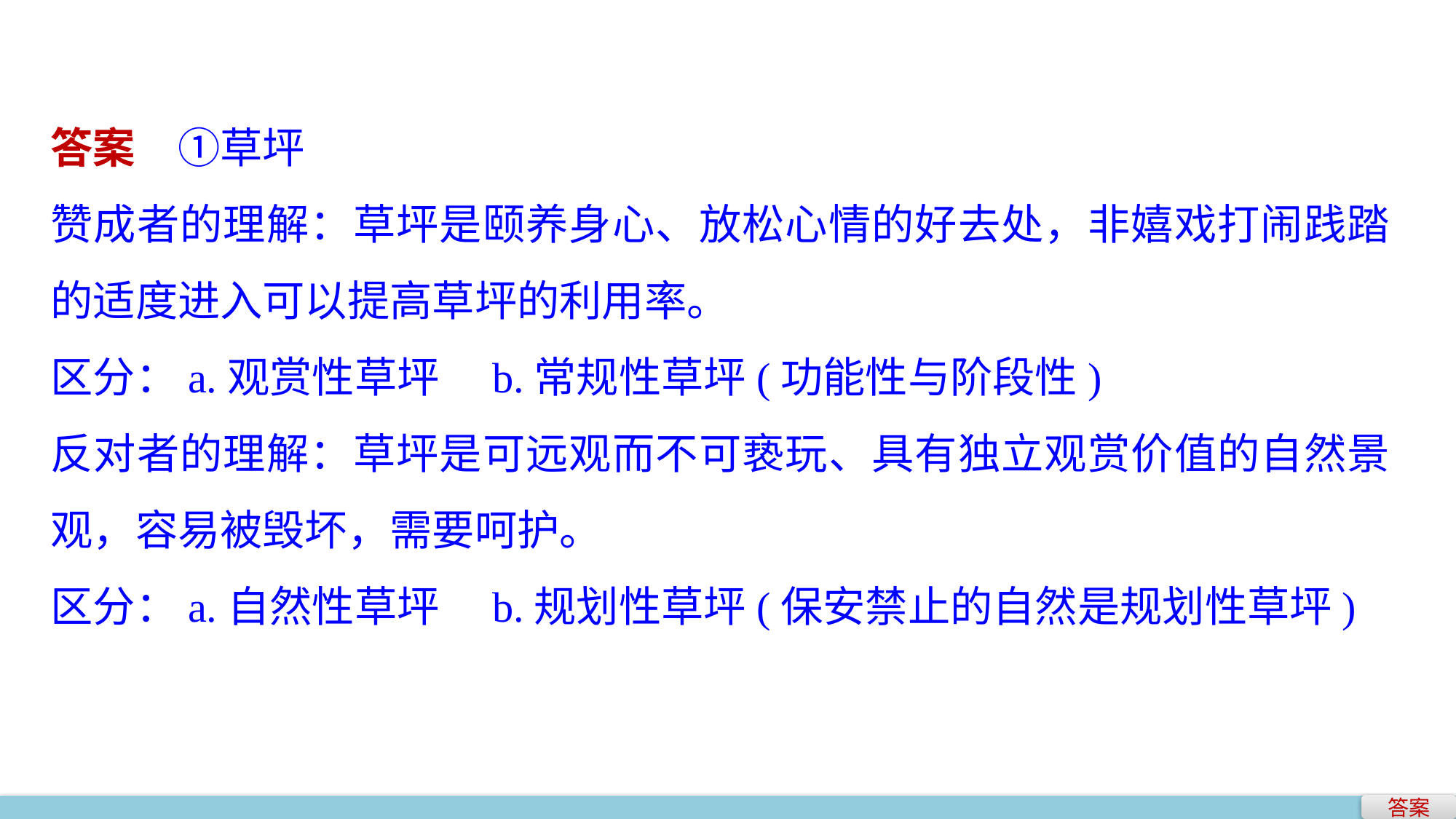

答案　①草坪
赞成者的理解：草坪是颐养身心、放松心情的好去处，非嬉戏打闹践踏的适度进入可以提高草坪的利用率。
区分：a.观赏性草坪　b.常规性草坪(功能性与阶段性)
反对者的理解：草坪是可远观而不可亵玩、具有独立观赏价值的自然景观，容易被毁坏，需要呵护。
区分：a.自然性草坪　b.规划性草坪(保安禁止的自然是规划性草坪)
答案